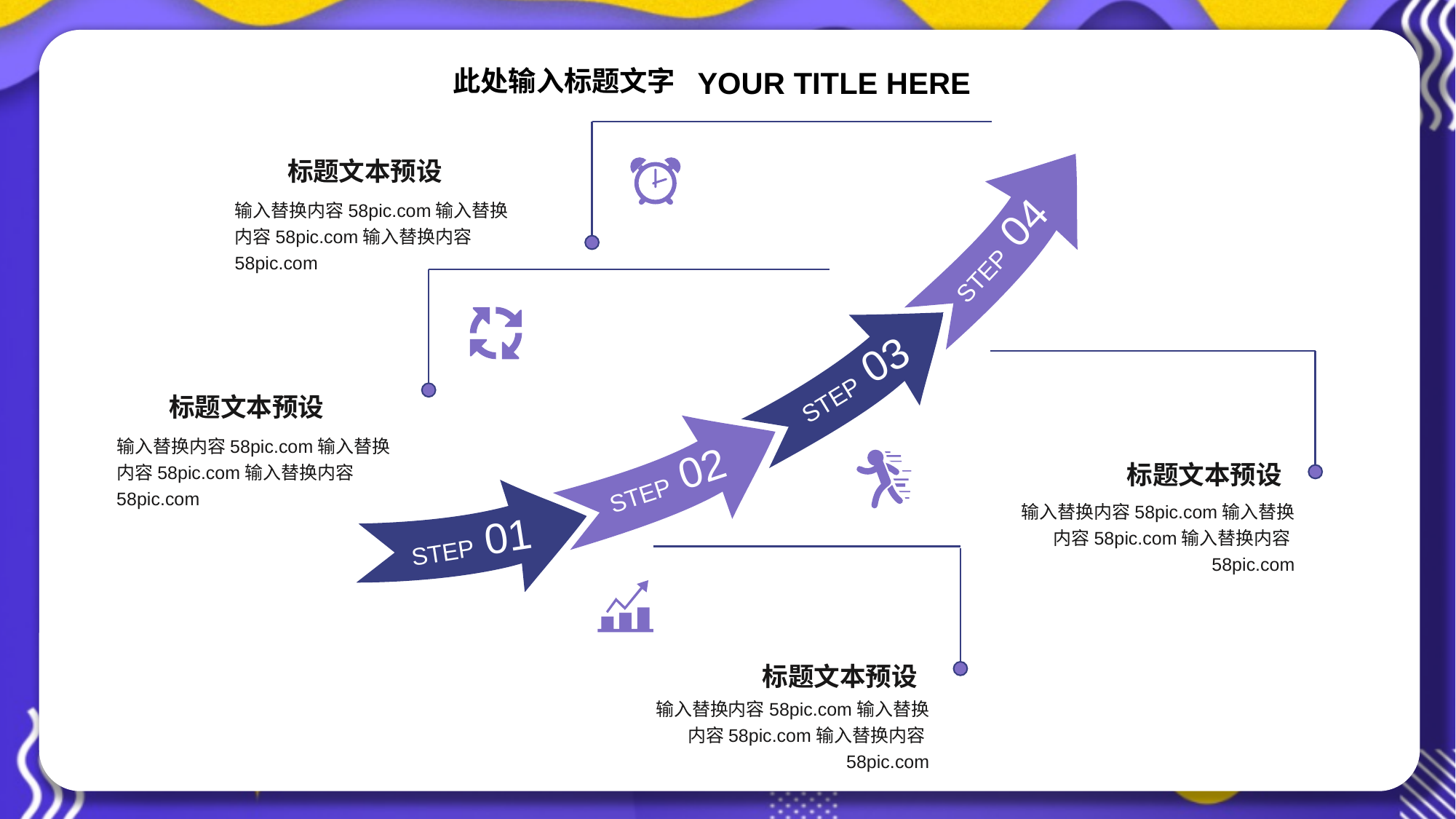

YOUR TITLE HERE
此处输入标题文字

标题文本预设

输入替换内容58pic.com输入替换内容58pic.com输入替换内容58pic.com

STEP 04

STEP 03
标题文本预设
输入替换内容58pic.com输入替换内容58pic.com输入替换内容58pic.com

STEP 02
标题文本预设

输入替换内容58pic.com输入替换内容58pic.com输入替换内容58pic.com
STEP 01

标题文本预设
输入替换内容58pic.com输入替换内容58pic.com输入替换内容58pic.com